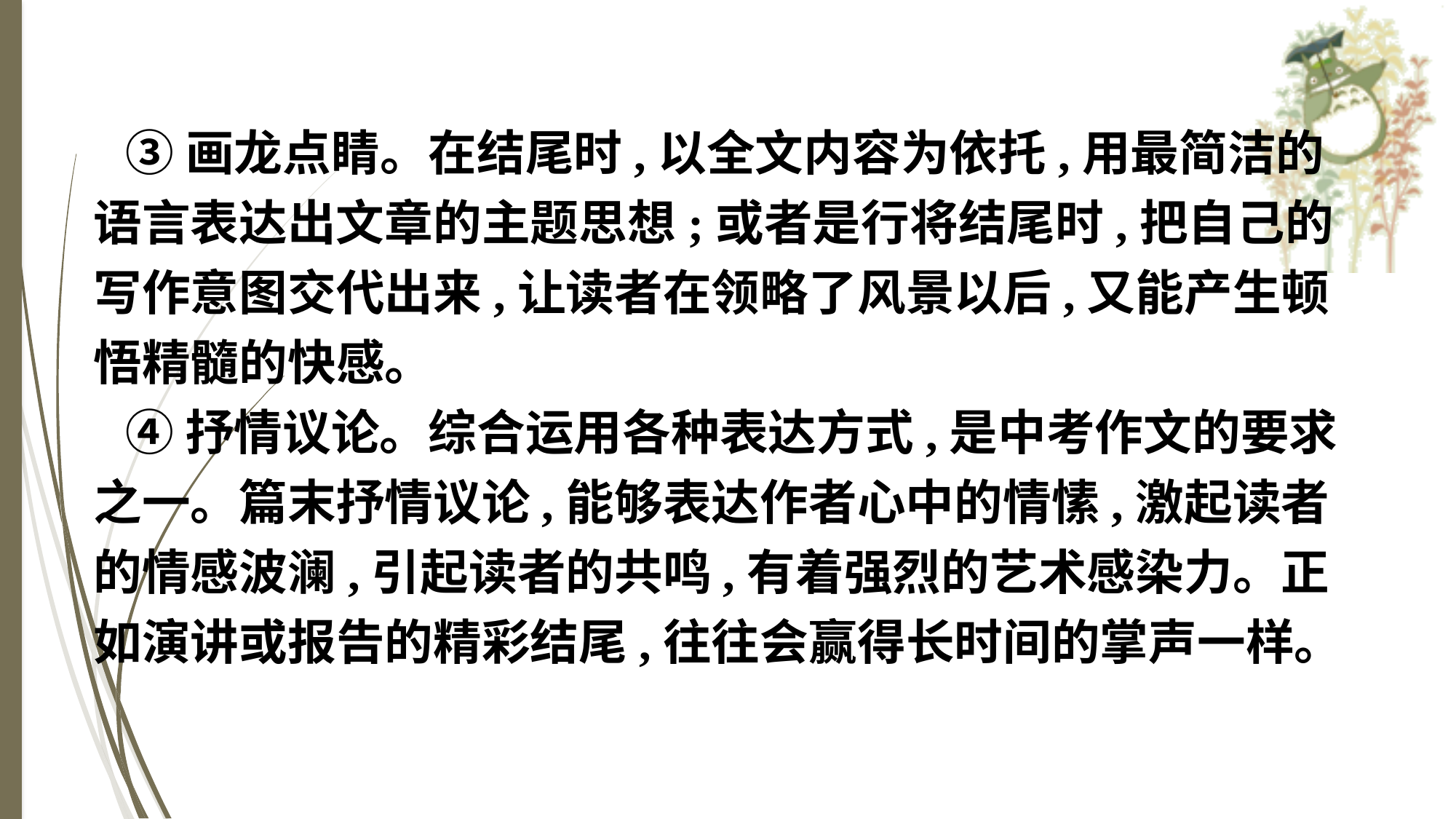

③画龙点睛。在结尾时,以全文内容为依托,用最简洁的语言表达出文章的主题思想;或者是行将结尾时,把自己的写作意图交代出来,让读者在领略了风景以后,又能产生顿悟精髓的快感。
④抒情议论。综合运用各种表达方式,是中考作文的要求之一。篇末抒情议论,能够表达作者心中的情愫,激起读者的情感波澜,引起读者的共鸣,有着强烈的艺术感染力。正如演讲或报告的精彩结尾,往往会赢得长时间的掌声一样。